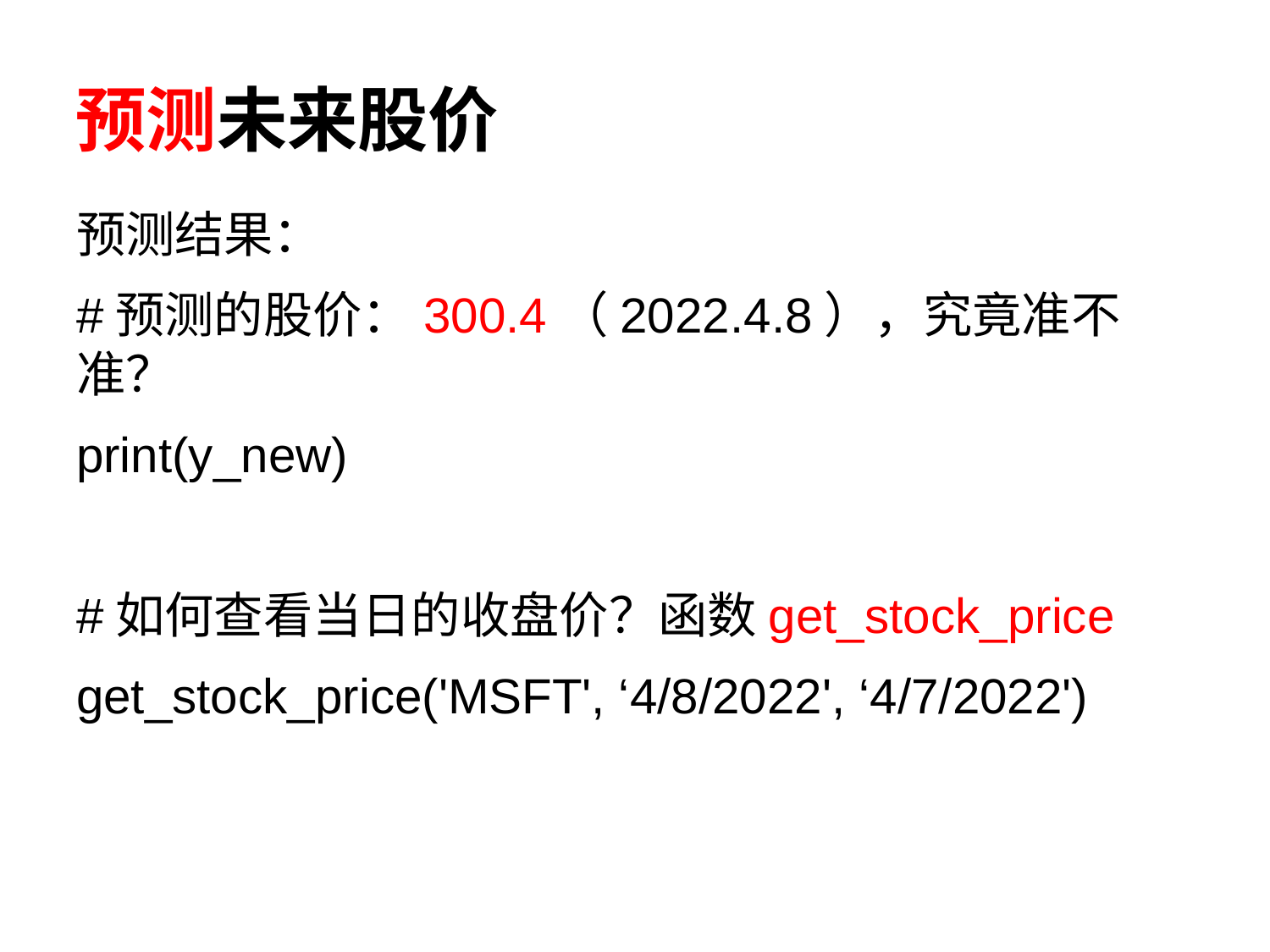

# 预测未来股价
预测结果：
#预测的股价：300.4（2022.4.8），究竟准不准？
print(y_new)

#如何查看当日的收盘价？函数get_stock_price
get_stock_price('MSFT', ‘4/8/2022', ‘4/7/2022')